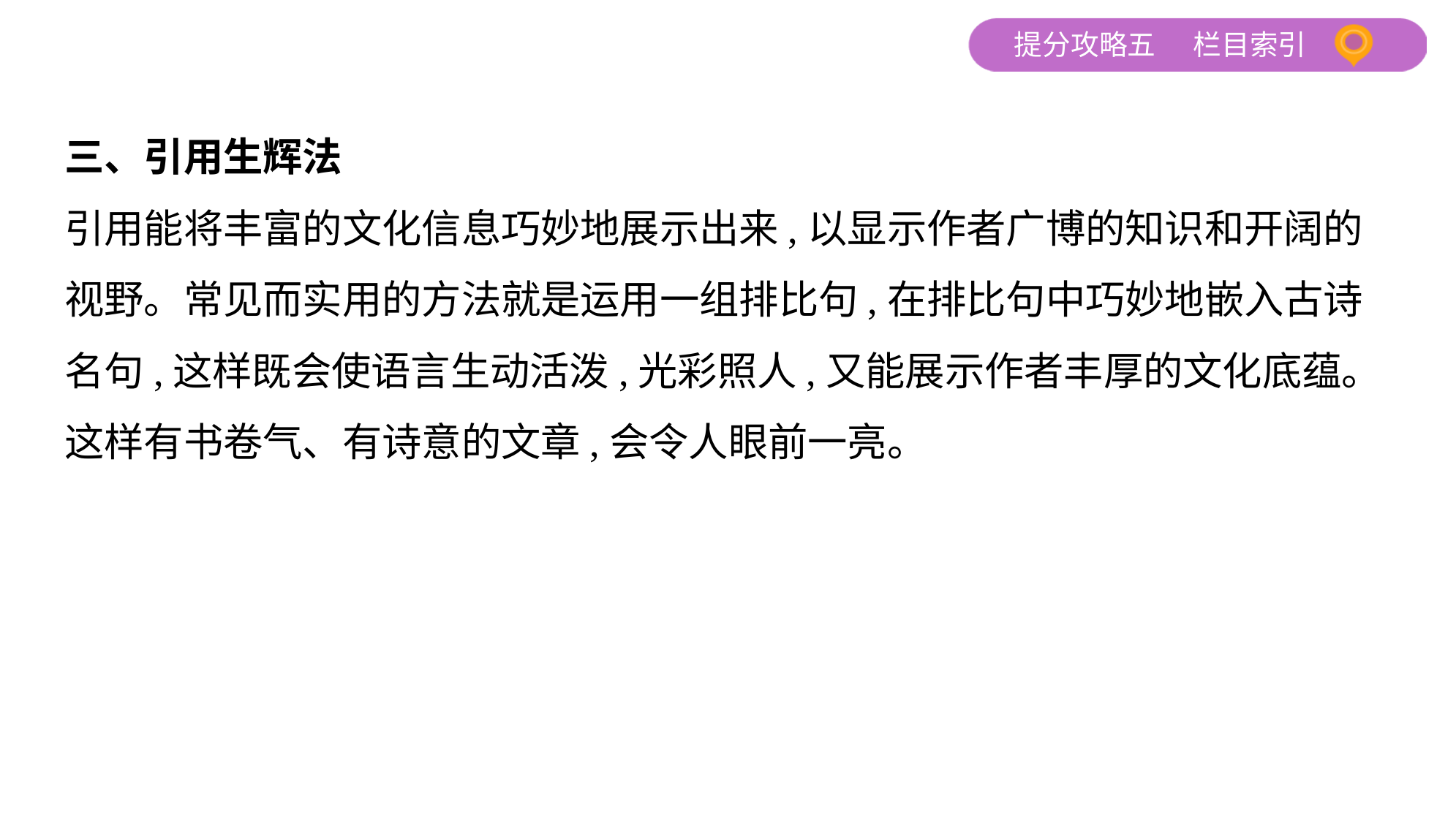

三、引用生辉法
引用能将丰富的文化信息巧妙地展示出来,以显示作者广博的知识和开阔的
视野。常见而实用的方法就是运用一组排比句,在排比句中巧妙地嵌入古诗
名句,这样既会使语言生动活泼,光彩照人,又能展示作者丰厚的文化底蕴。
这样有书卷气、有诗意的文章,会令人眼前一亮。